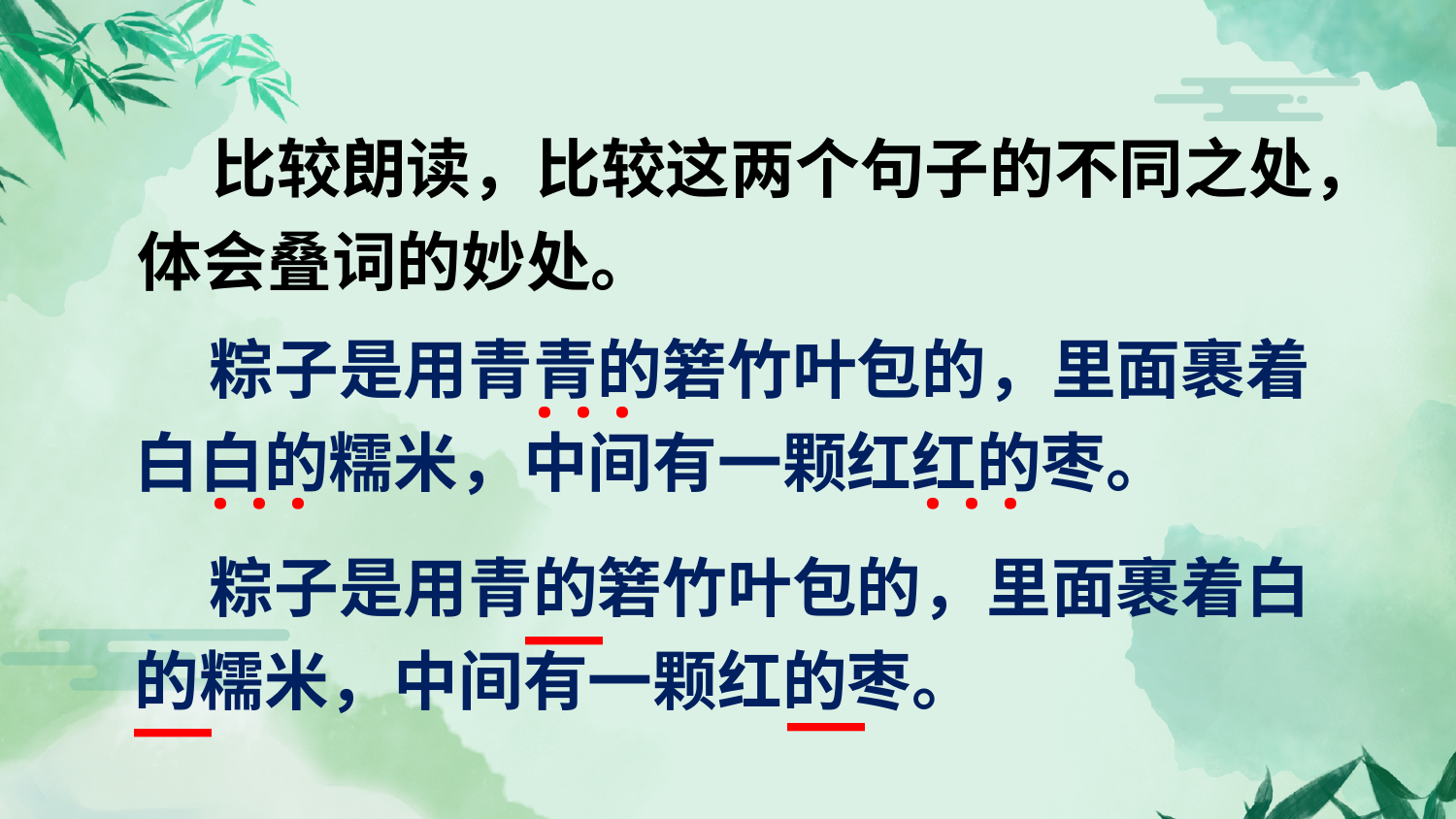

比较朗读，比较这两个句子的不同之处，体会叠词的妙处。
    粽子是用青青的箬竹叶包的，里面裹着白白的糯米，中间有一颗红红的枣。
···
···
···
    粽子是用青的箬竹叶包的，里面裹着白的糯米，中间有一颗红的枣。
——
——
——